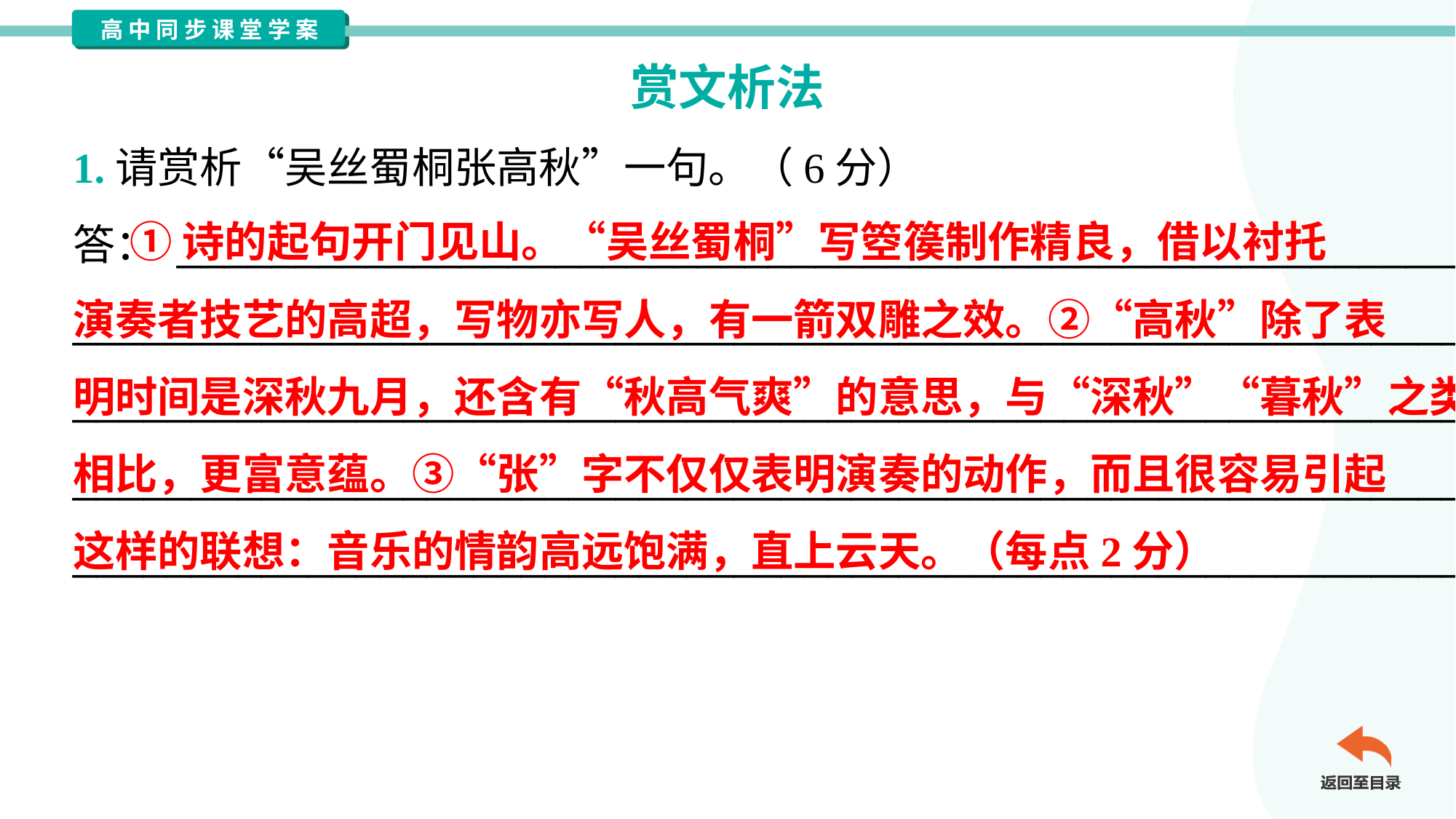

赏文析法
1.请赏析“吴丝蜀桐张高秋”一句。（6分）
答： ________________________________________________________
_____________________________________________________________
_____________________________________________________________
_____________________________________________________________
_____________________________________________________________
      ①诗的起句开门见山。“吴丝蜀桐”写箜篌制作精良，借以衬托
演奏者技艺的高超，写物亦写人，有一箭双雕之效。②“高秋”除了表
明时间是深秋九月，还含有“秋高气爽”的意思，与“深秋”“暮秋”之类
相比，更富意蕴。③“张”字不仅仅表明演奏的动作，而且很容易引起
这样的联想：音乐的情韵高远饱满，直上云天。（每点2分）